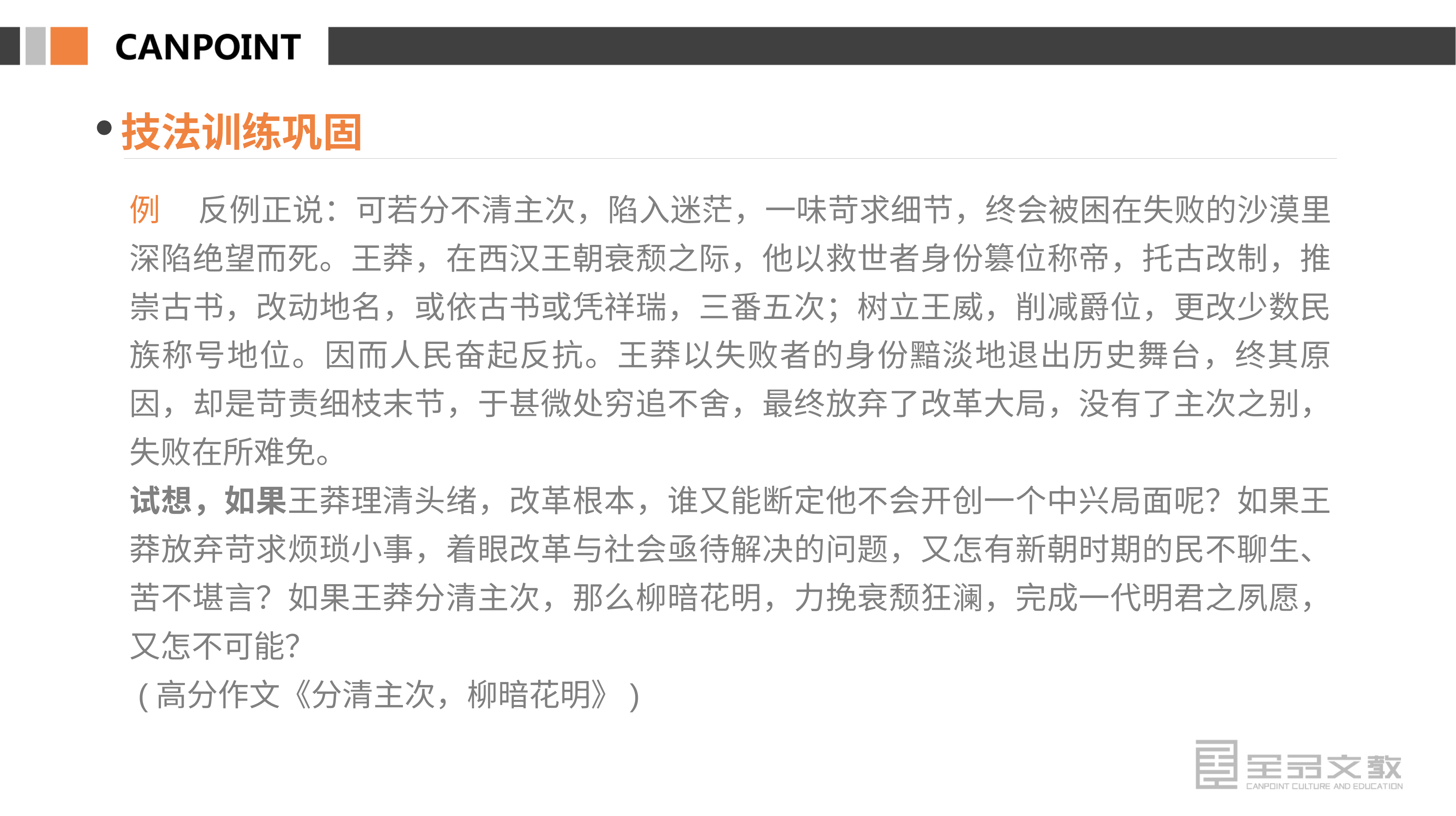

技法训练巩固

例     反例正说：可若分不清主次，陷入迷茫，一味苛求细节，终会被困在失败的沙漠里深陷绝望而死。王莽，在西汉王朝衰颓之际，他以救世者身份篡位称帝，托古改制，推崇古书，改动地名，或依古书或凭祥瑞，三番五次；树立王威，削减爵位，更改少数民族称号地位。因而人民奋起反抗。王莽以失败者的身份黯淡地退出历史舞台，终其原因，却是苛责细枝末节，于甚微处穷追不舍，最终放弃了改革大局，没有了主次之别，失败在所难免。
试想，如果王莽理清头绪，改革根本，谁又能断定他不会开创一个中兴局面呢？如果王莽放弃苛求烦琐小事，着眼改革与社会亟待解决的问题，又怎有新朝时期的民不聊生、苦不堪言？如果王莽分清主次，那么柳暗花明，力挽衰颓狂澜，完成一代明君之夙愿，又怎不可能？
 (高分作文《分清主次，柳暗花明》)